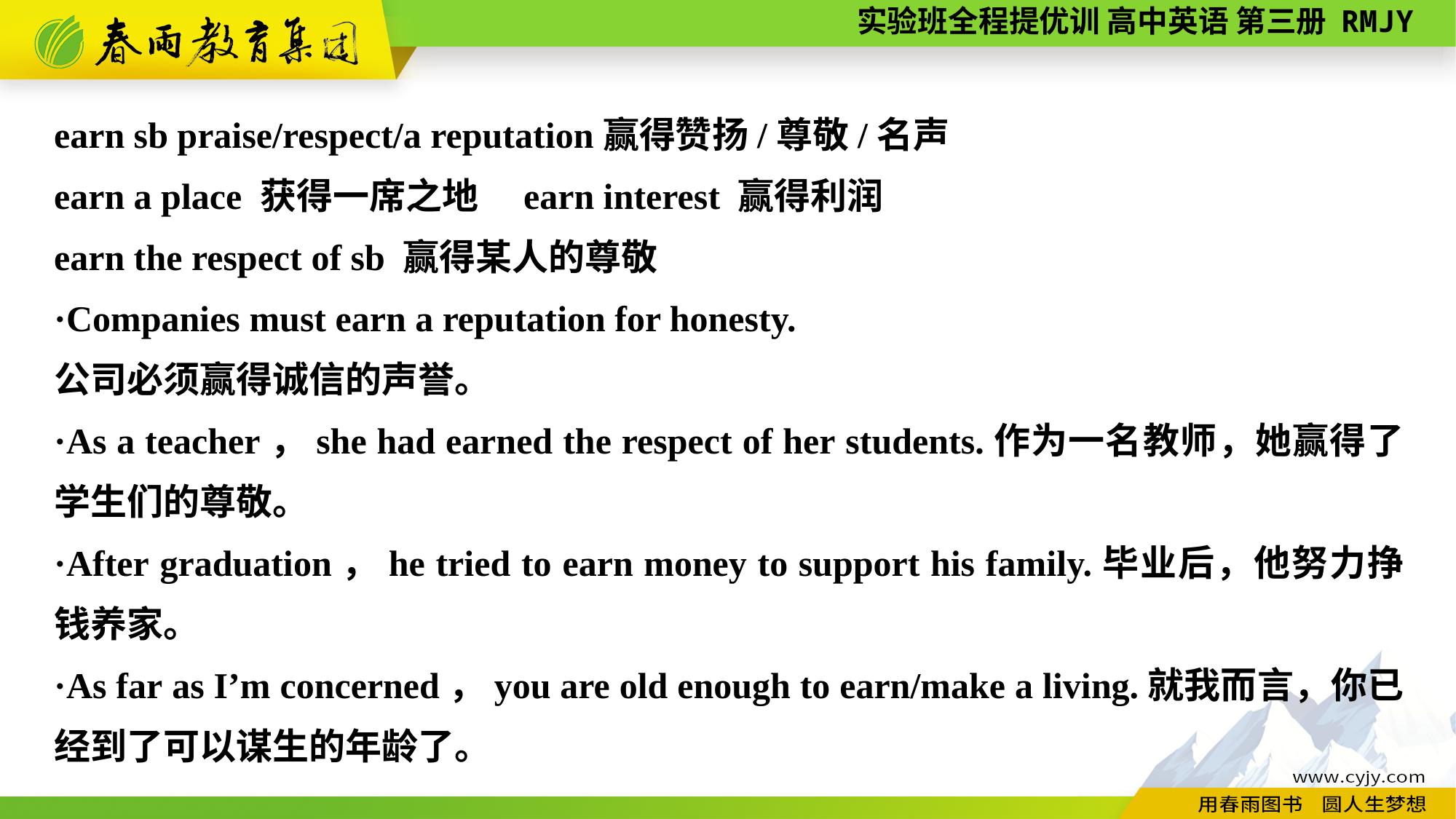

earn sb praise/respect/a reputation赢得赞扬/尊敬/名声
earn a place 获得一席之地　earn interest 赢得利润
earn the respect of sb 赢得某人的尊敬
·Companies must earn a reputation for honesty.
公司必须赢得诚信的声誉。
·As a teacher，she had earned the respect of her students.作为一名教师，她赢得了学生们的尊敬。
·After graduation，he tried to earn money to support his family.毕业后，他努力挣钱养家。
·As far as I’m concerned，you are old enough to earn/make a living.就我而言，你已经到了可以谋生的年龄了。